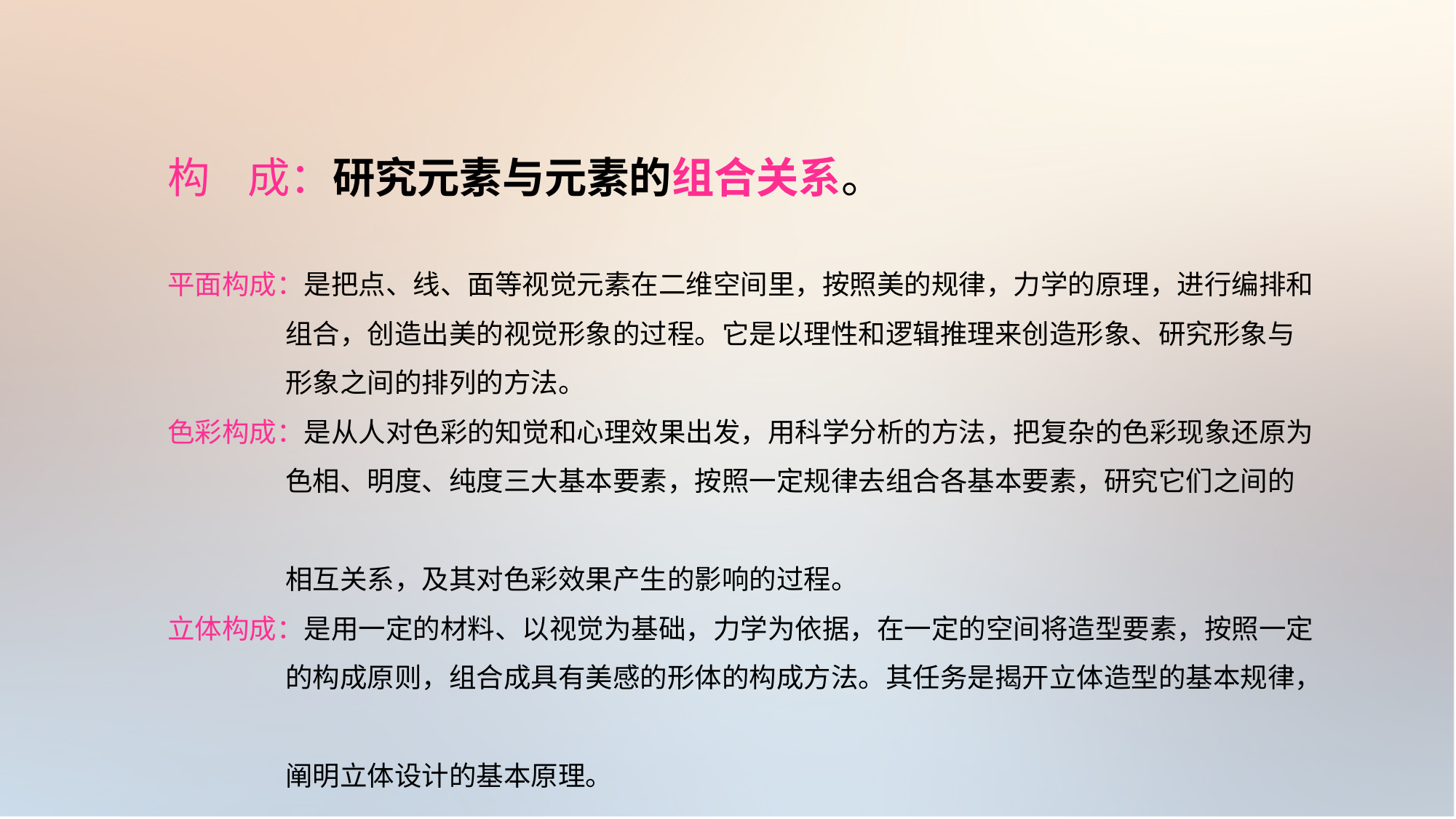

构    成：研究元素与元素的组合关系。

平面构成：是把点、线、面等视觉元素在二维空间里，按照美的规律，力学的原理，进行编排和
                  组合，创造出美的视觉形象的过程。它是以理性和逻辑推理来创造形象、研究形象与
                  形象之间的排列的方法。
色彩构成：是从人对色彩的知觉和心理效果出发，用科学分析的方法，把复杂的色彩现象还原为
                  色相、明度、纯度三大基本要素，按照一定规律去组合各基本要素，研究它们之间的
                  相互关系，及其对色彩效果产生的影响的过程。
立体构成：是用一定的材料、以视觉为基础，力学为依据，在一定的空间将造型要素，按照一定
                  的构成原则，组合成具有美感的形体的构成方法。其任务是揭开立体造型的基本规律，
                  阐明立体设计的基本原理。